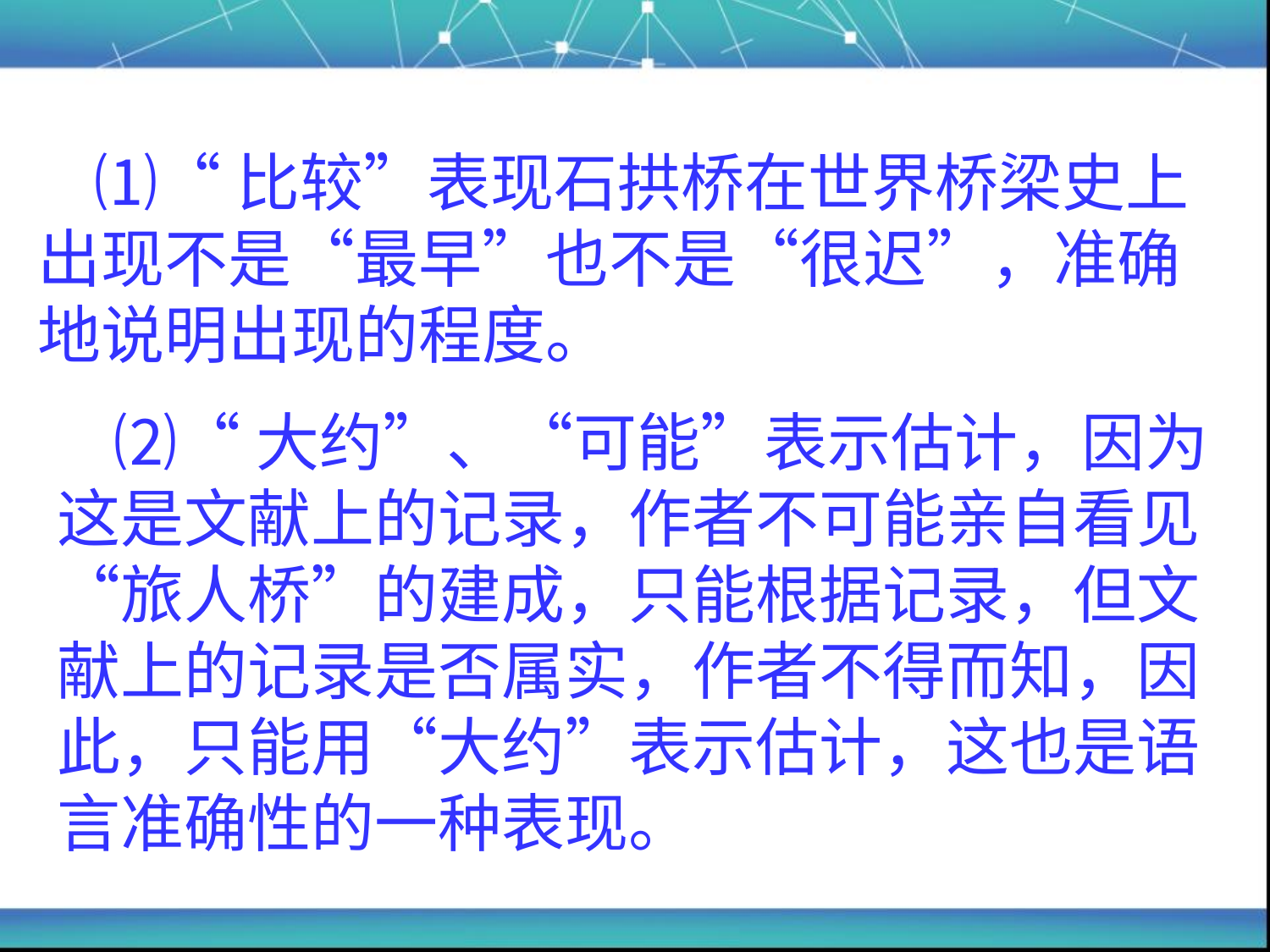

⑴“比较”表现石拱桥在世界桥梁史上出现不是“最早”也不是“很迟”，准确地说明出现的程度。
    ⑵“大约”、“可能”表示估计，因为这是文献上的记录，作者不可能亲自看见“旅人桥”的建成，只能根据记录，但文献上的记录是否属实，作者不得而知，因此，只能用“大约”表示估计，这也是语言准确性的一种表现。